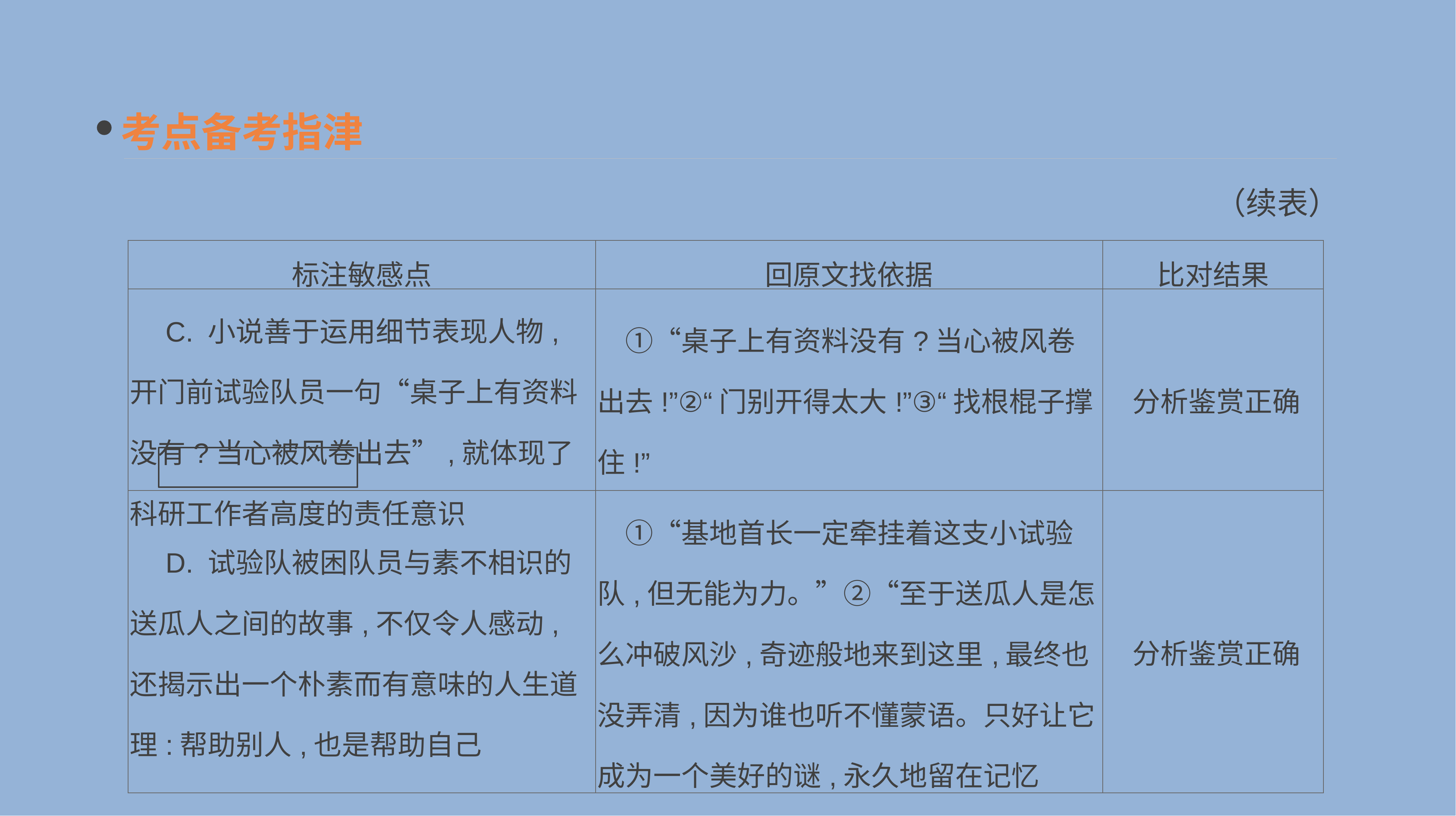

考点备考指津

（续表）
| 标注敏感点 | 回原文找依据 | 比对结果 |
| --- | --- | --- |
| C. 小说善于运用细节表现人物,开门前试验队员一句“桌子上有资料没有?当心被风卷出去”,就体现了科研工作者高度的责任意识 | ①“桌子上有资料没有?当心被风卷出去!”②“门别开得太大!”③“找根棍子撑住!” | 分析鉴赏正确 |
| D. 试验队被困队员与素不相识的送瓜人之间的故事,不仅令人感动,还揭示出一个朴素而有意味的人生道理:帮助别人,也是帮助自己 | ①“基地首长一定牵挂着这支小试验队,但无能为力。”②“至于送瓜人是怎么冲破风沙,奇迹般地来到这里,最终也没弄清,因为谁也听不懂蒙语。只好让它成为一个美好的谜,永久地留在记忆中。” | 分析鉴赏正确 |